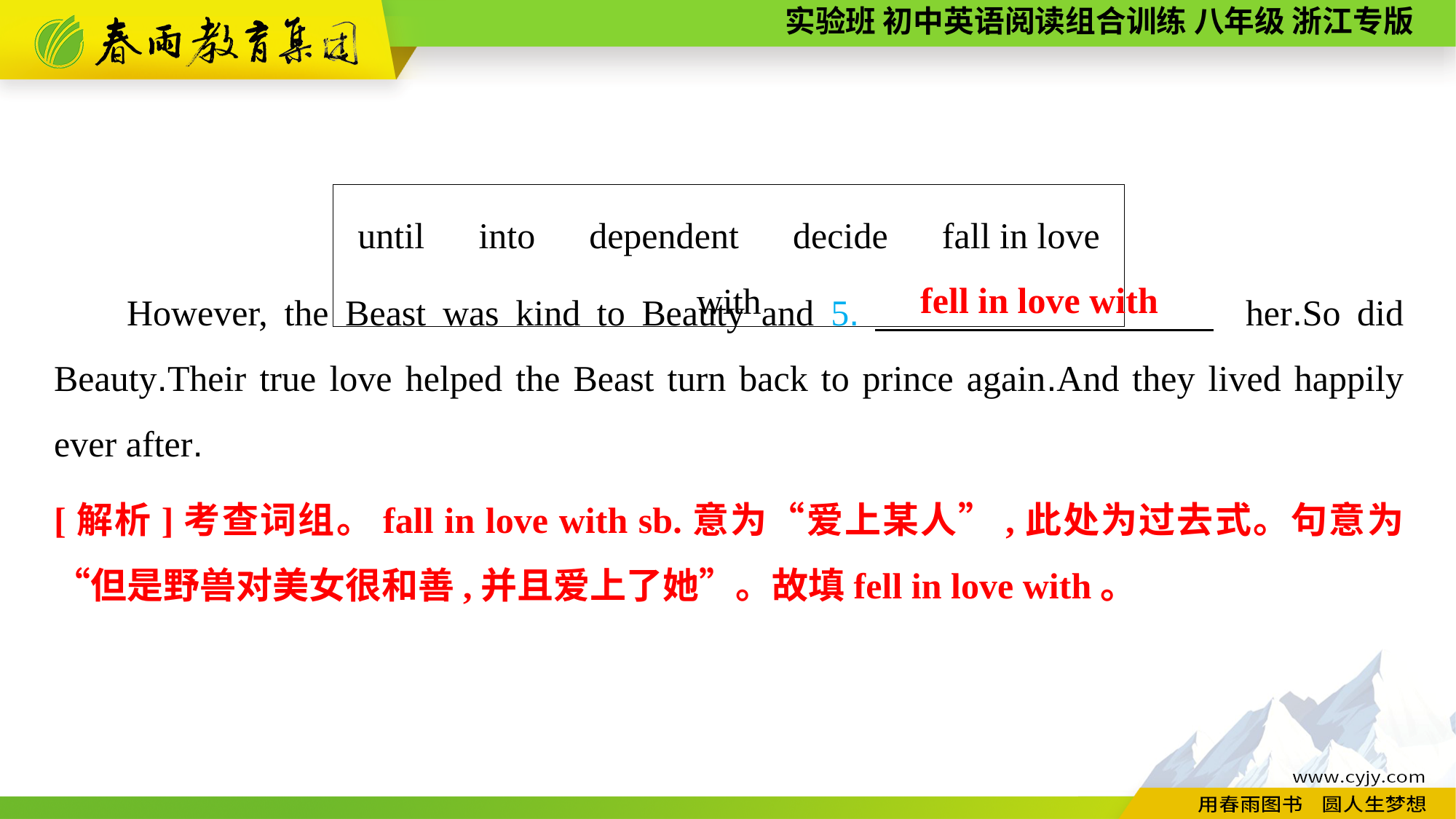

until　into　dependent　decide　fall in love with
However, the Beast was kind to Beauty and 5.　           　　　 her.So did Beauty.Their true love helped the Beast turn back to prince again.And they lived happily ever after.
fell in love with
[解析]考查词组。fall in love with sb.意为“爱上某人”,此处为过去式。句意为“但是野兽对美女很和善,并且爱上了她”。故填fell in love with。